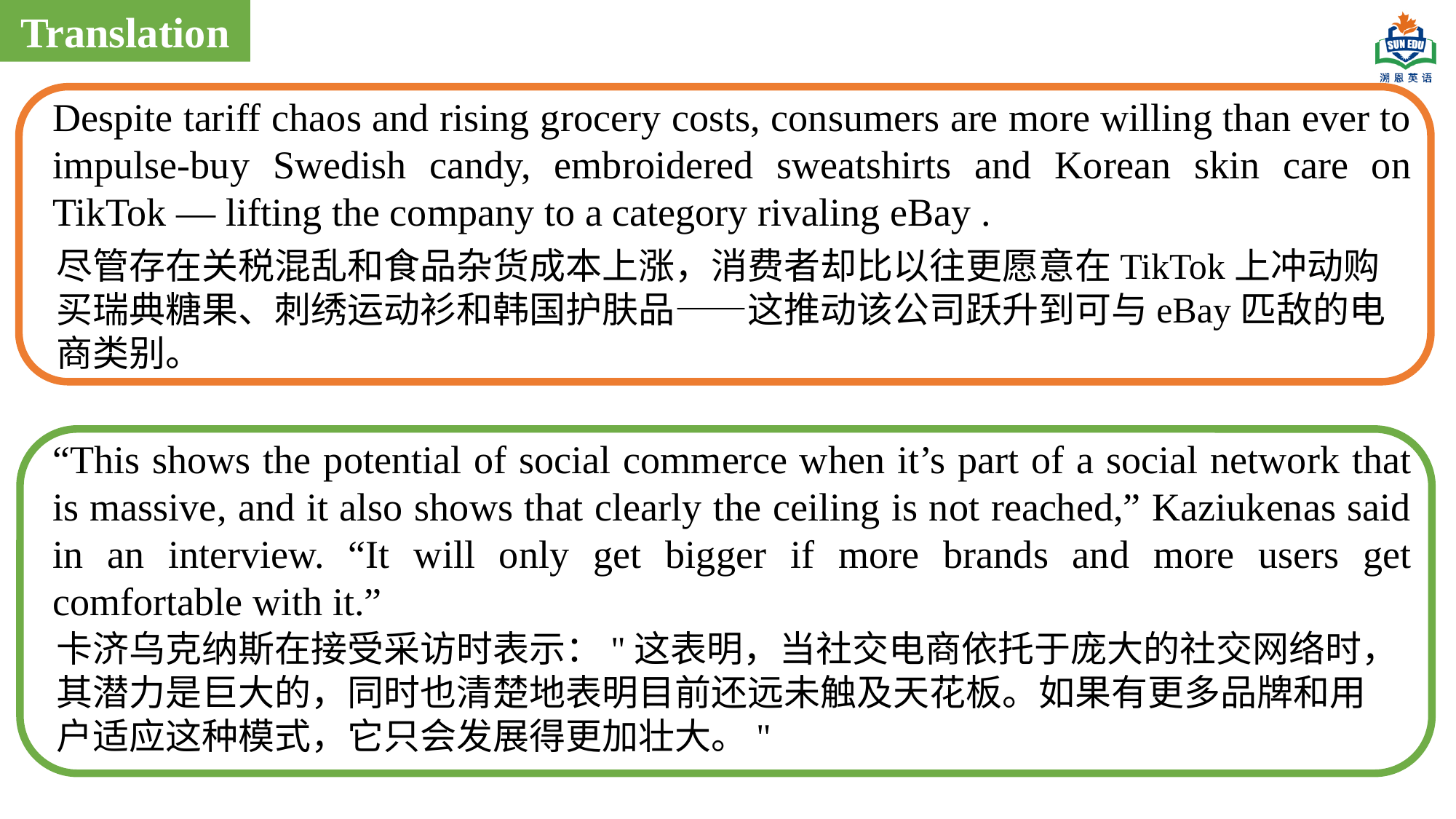

Translation

Despite tariff chaos and rising grocery costs, consumers are more willing than ever to impulse-buy Swedish candy, embroidered sweatshirts and Korean skin care on TikTok — lifting the company to a category rivaling eBay .
尽管存在关税混乱和食品杂货成本上涨，消费者却比以往更愿意在TikTok上冲动购买瑞典糖果、刺绣运动衫和韩国护肤品——这推动该公司跃升到可与eBay匹敌的电商类别。

“This shows the potential of social commerce when it’s part of a social network that is massive, and it also shows that clearly the ceiling is not reached,” Kaziukenas said in an interview. “It will only get bigger if more brands and more users get comfortable with it.”
卡济乌克纳斯在接受采访时表示："这表明，当社交电商依托于庞大的社交网络时，其潜力是巨大的，同时也清楚地表明目前还远未触及天花板。如果有更多品牌和用户适应这种模式，它只会发展得更加壮大。"